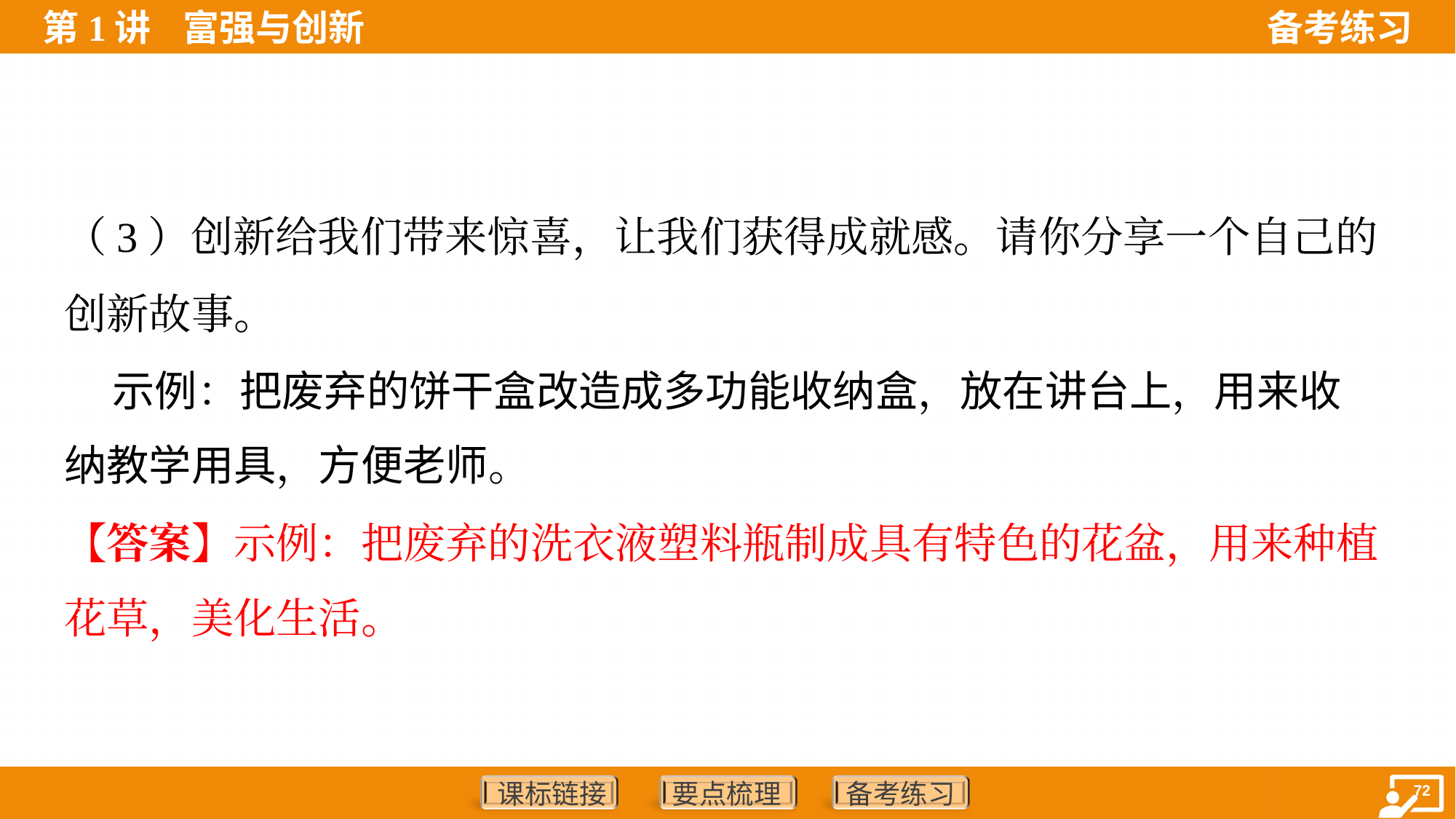

（3）创新给我们带来惊喜，让我们获得成就感。请你分享一个自己的
创新故事。
    示例：把废弃的饼干盒改造成多功能收纳盒，放在讲台上，用来收
纳教学用具，方便老师。
【答案】示例：把废弃的洗衣液塑料瓶制成具有特色的花盆，用来种植
花草，美化生活。